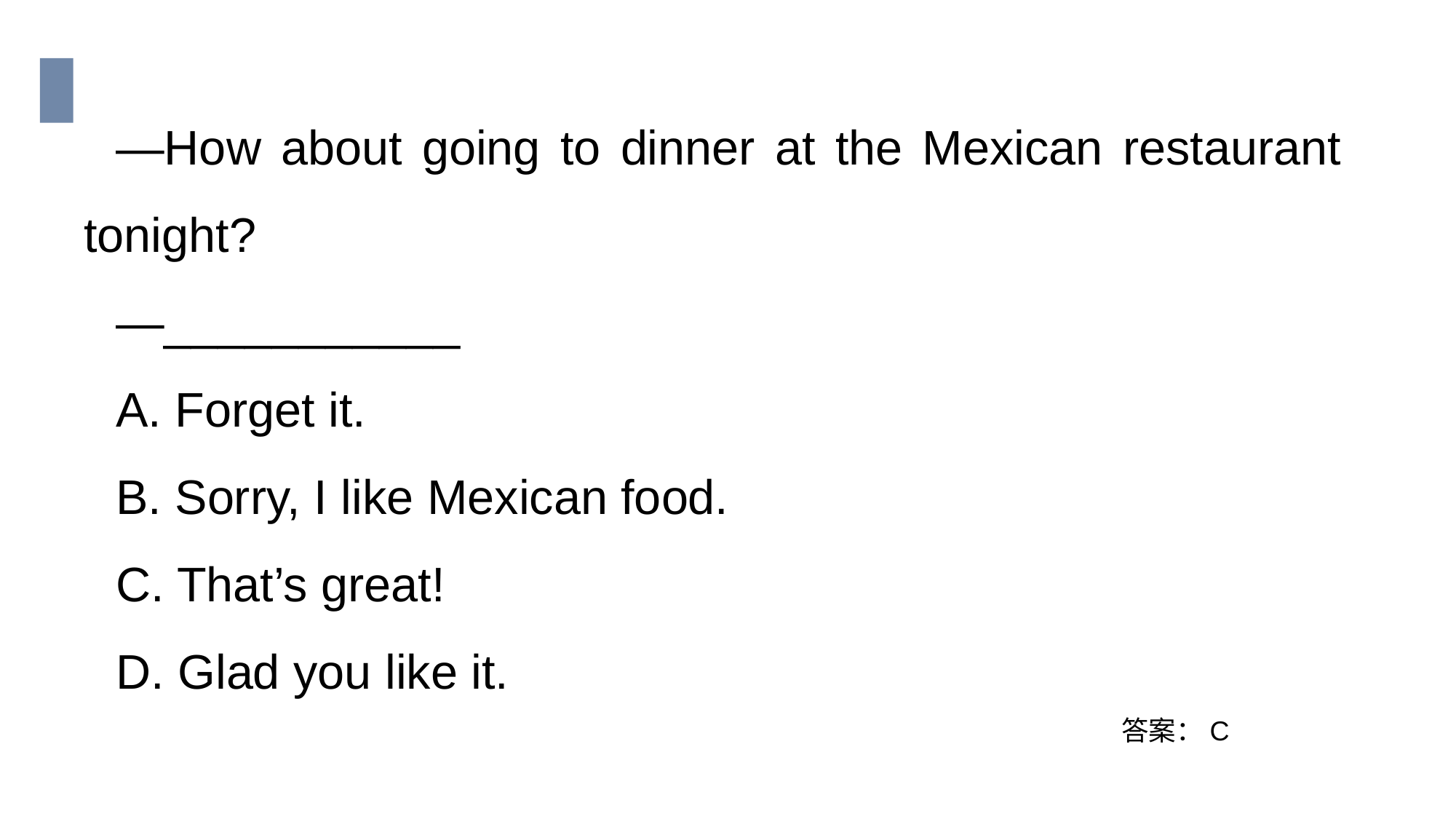

—How about going to dinner at the Mexican restaurant tonight?
—___________
A. Forget it.
B. Sorry, I like Mexican food.
C. That’s great!
D. Glad you like it.
答案：C